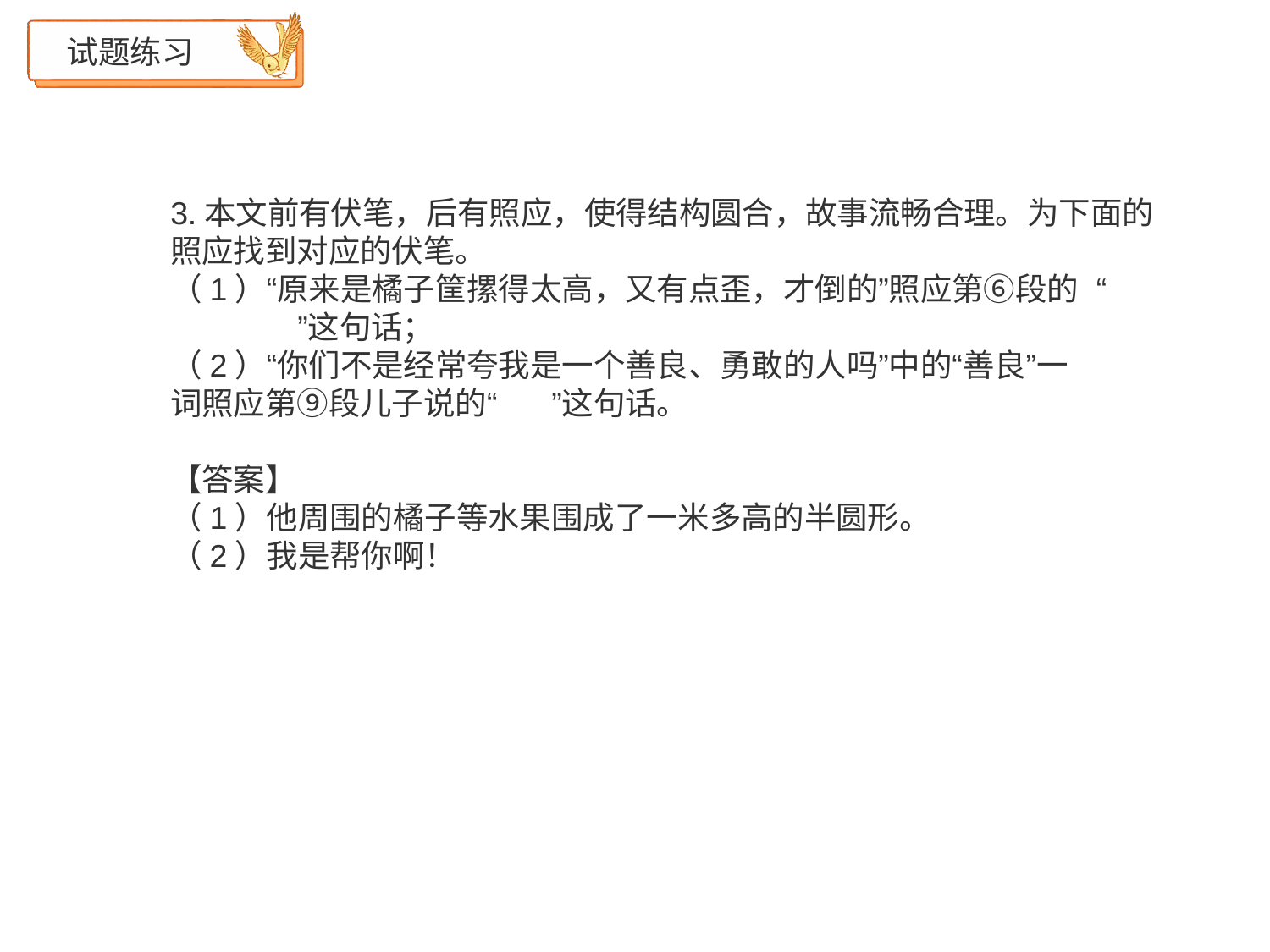

# 试题练习
3.本文前有伏笔，后有照应，使得结构圆合，故事流畅合理。为下面的
照应找到对应的伏笔。
（1）“原来是橘子筐摞得太高，又有点歪，才倒的”照应第⑥段的  “ 	”这句话；
（2）“你们不是经常夸我是一个善良、勇敢的人吗”中的“善良”一
词照应第⑨段儿子说的“ 	”这句话。

【答案】
（1）他周围的橘子等水果围成了一米多高的半圆形。
（2）我是帮你啊！